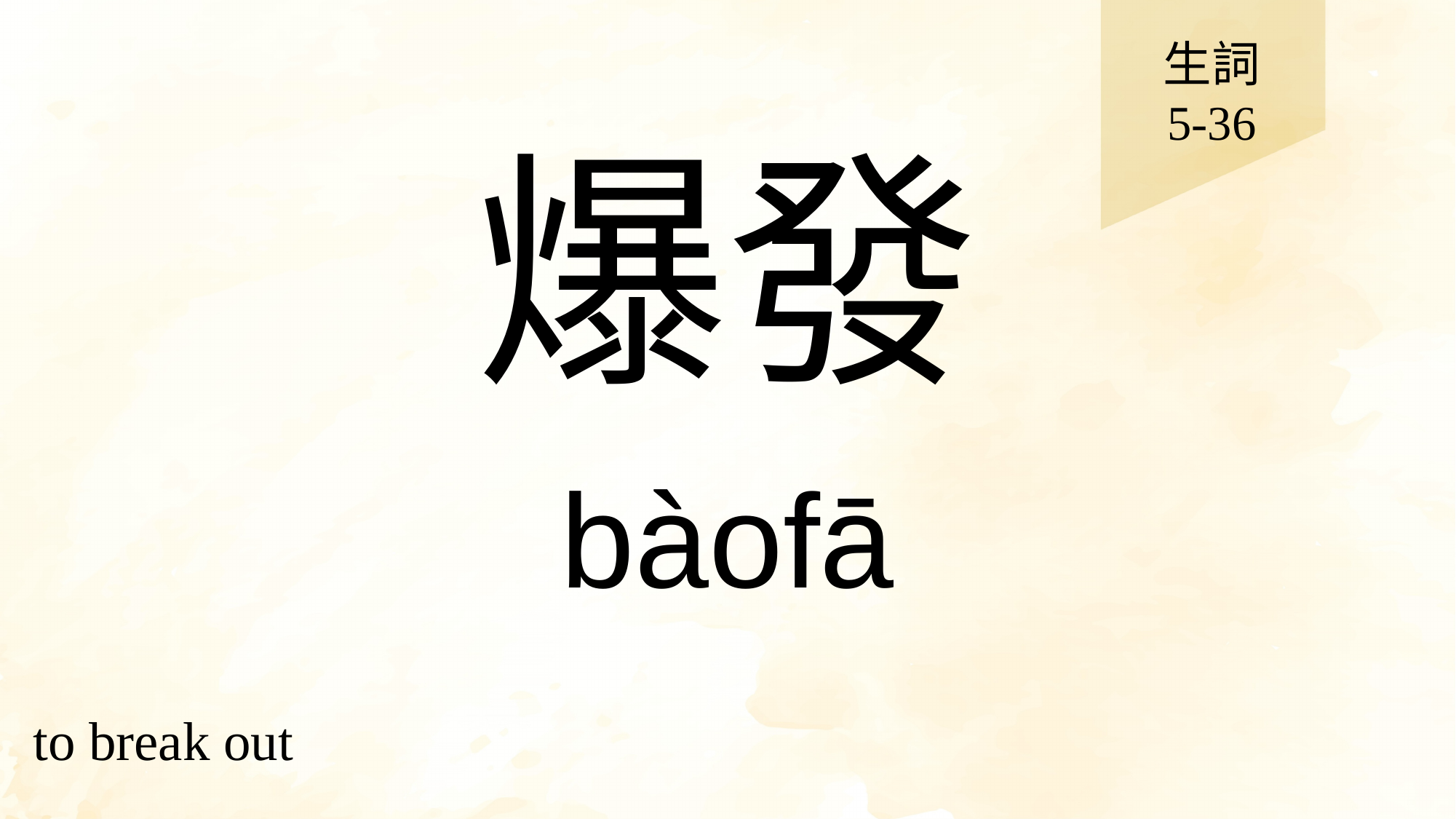

生詞
5-36
# 爆發
bàofā
to break out